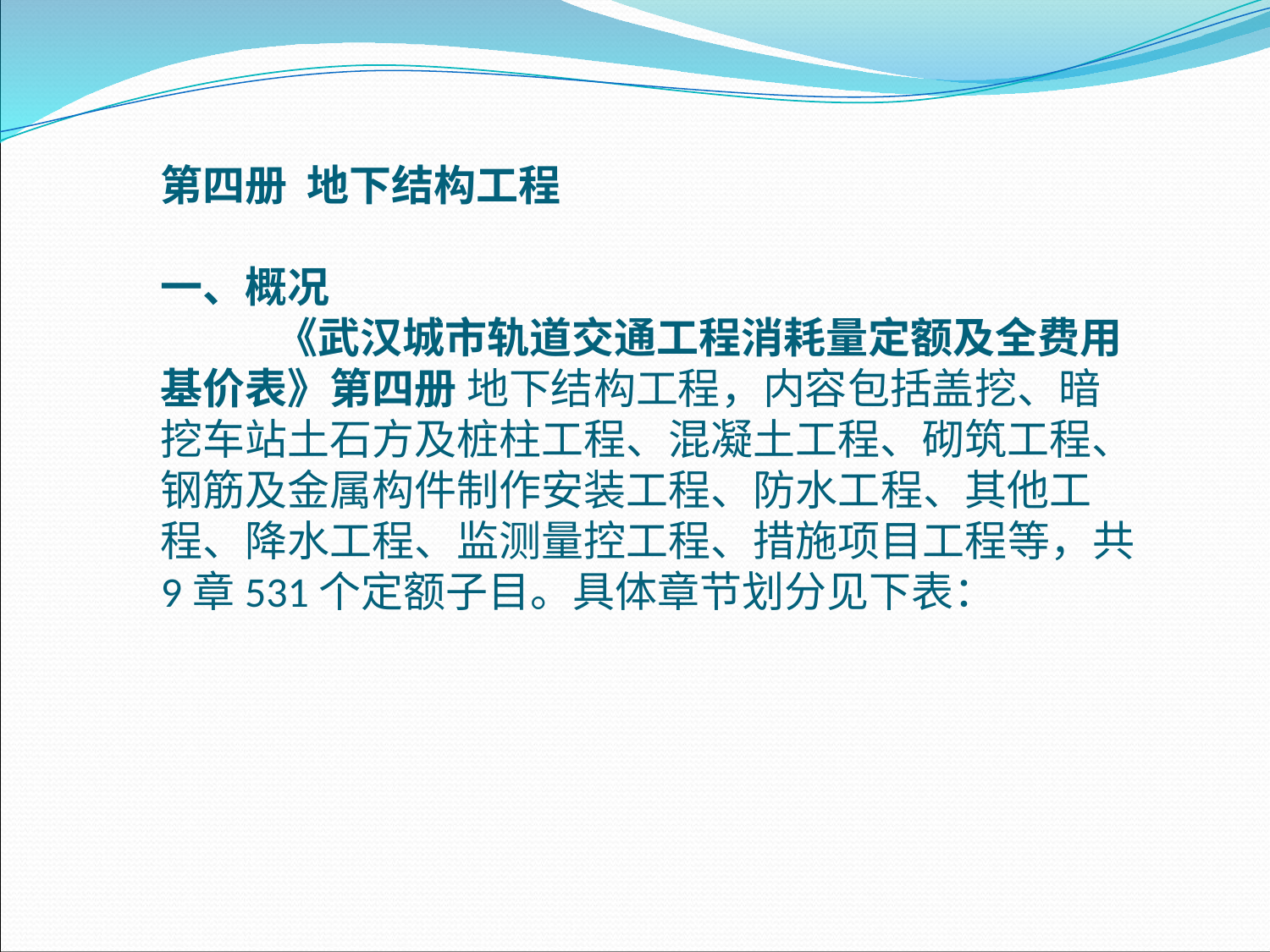

第四册  地下结构工程 一、概况           《武汉城市轨道交通工程消耗量定额及全费用基价表》第四册 地下结构工程，内容包括盖挖、暗挖车站土石方及桩柱工程、混凝土工程、砌筑工程、钢筋及金属构件制作安装工程、防水工程、其他工程、降水工程、监测量控工程、措施项目工程等，共9章531个定额子目。具体章节划分见下表：
101